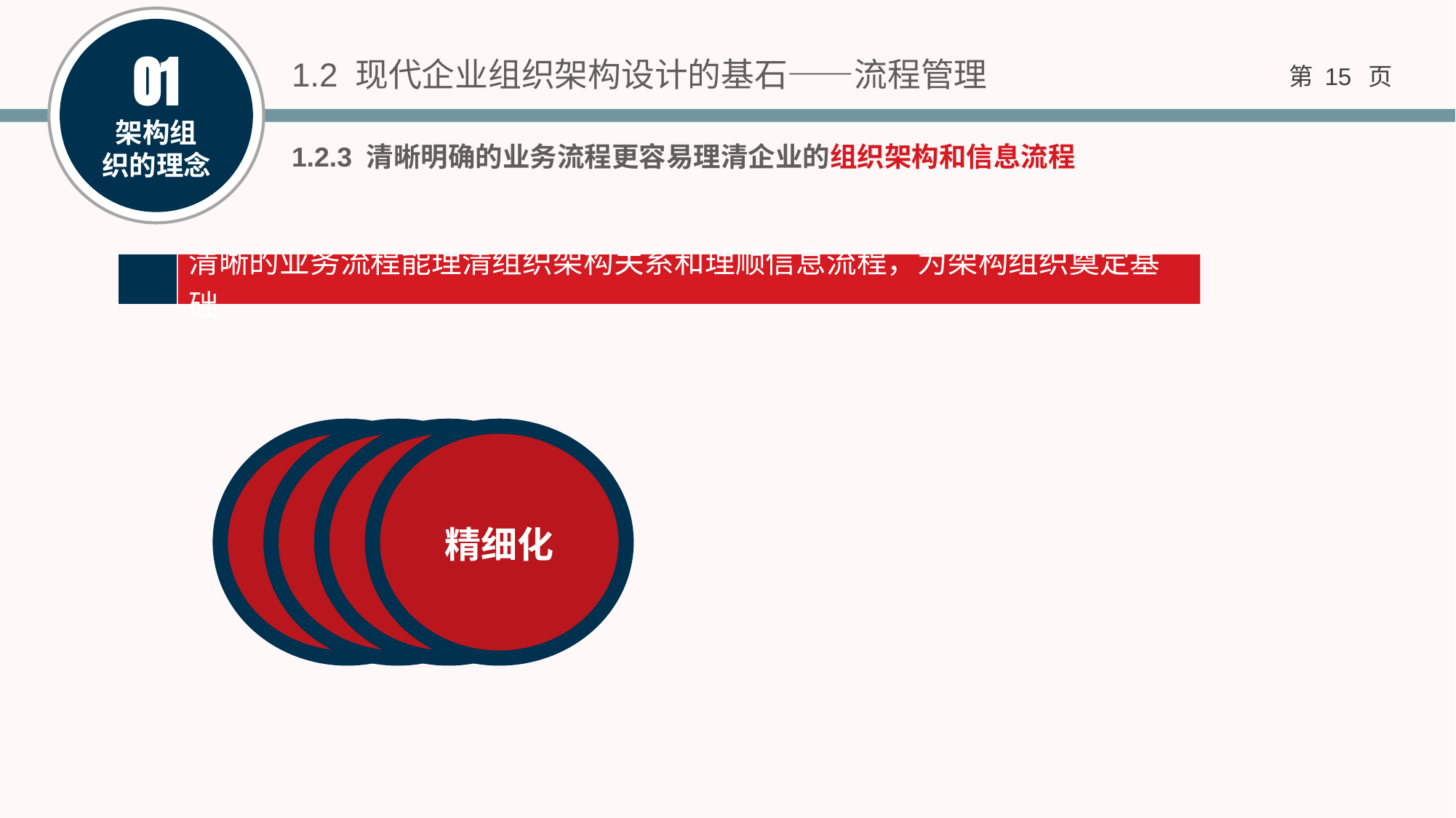

1.2 现代企业组织架构设计的基石——流程管理
1.2.3 清晰明确的业务流程更容易理清企业的组织架构和信息流程

清晰的业务流程能理清组织架构关系和理顺信息流程，为架构组织奠定基础
流程化
标准化
规范化
精细化